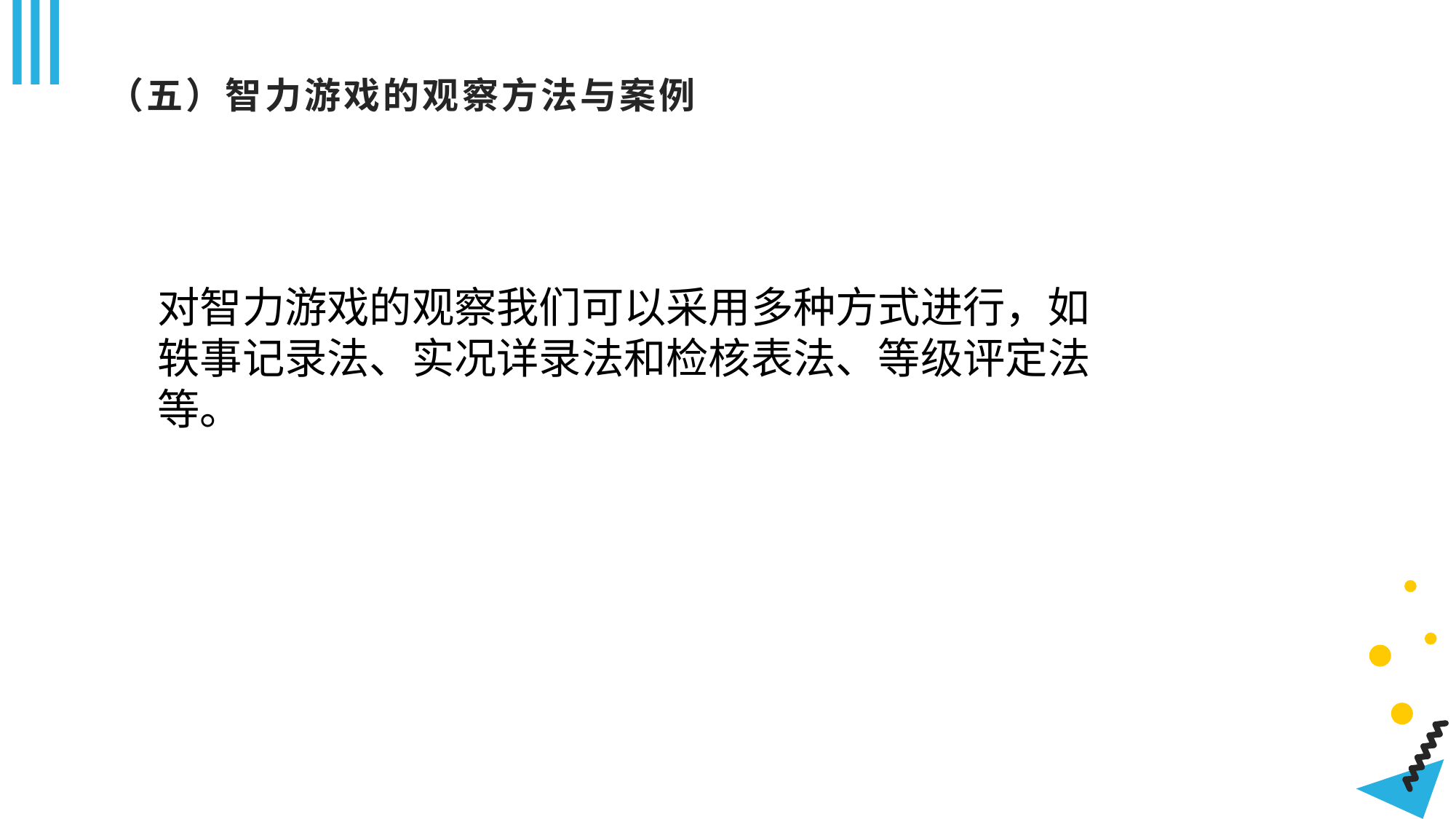

（五）智力游戏的观察方法与案例
对智力游戏的观察我们可以采用多种方式进行，如轶事记录法、实况详录法和检核表法、等级评定法等。